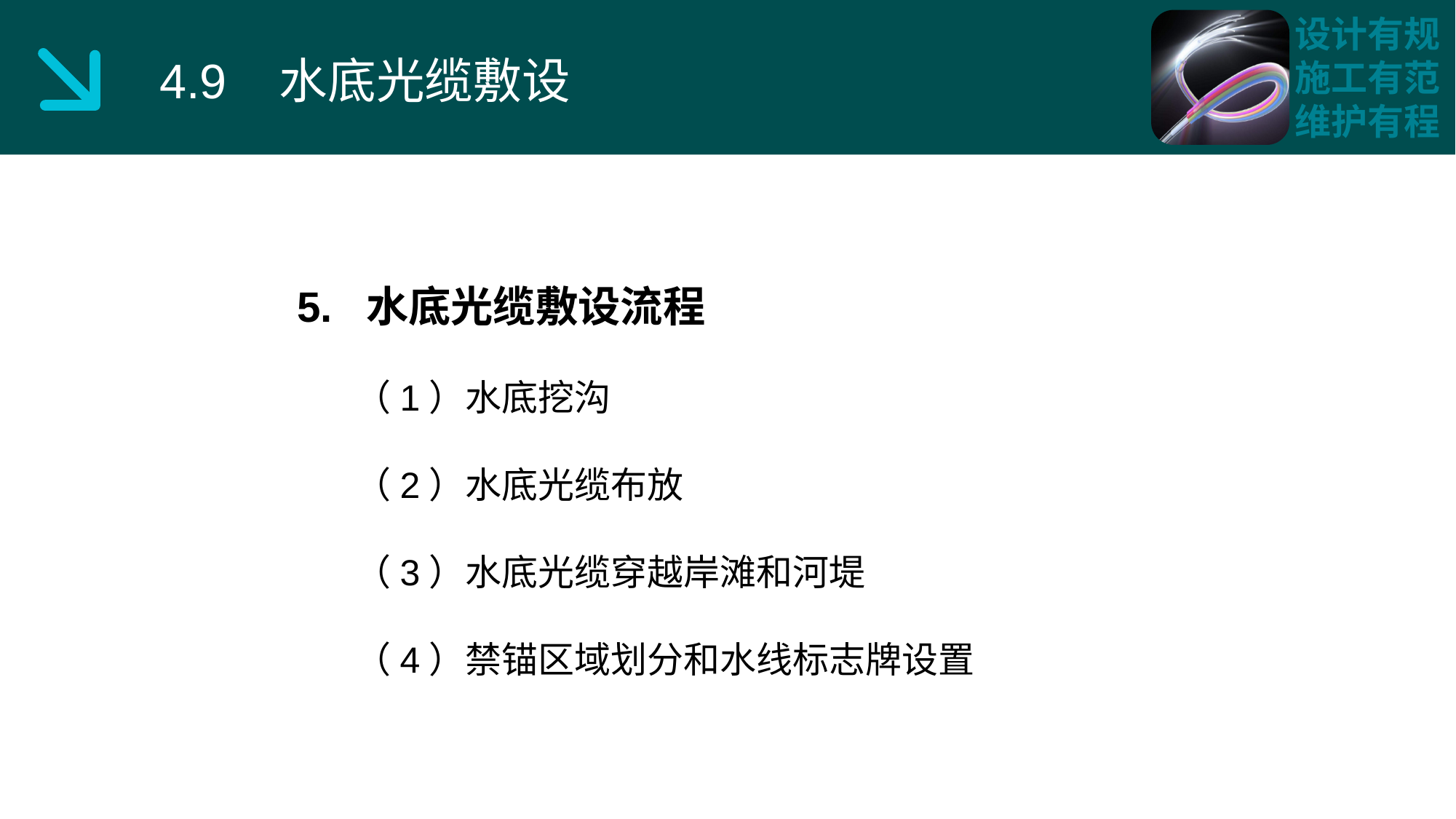

4.9   水底光缆敷设

5.  水底光缆敷设流程

      （1）水底挖沟

      （2）水底光缆布放

      （3）水底光缆穿越岸滩和河堤

      （4）禁锚区域划分和水线标志牌设置